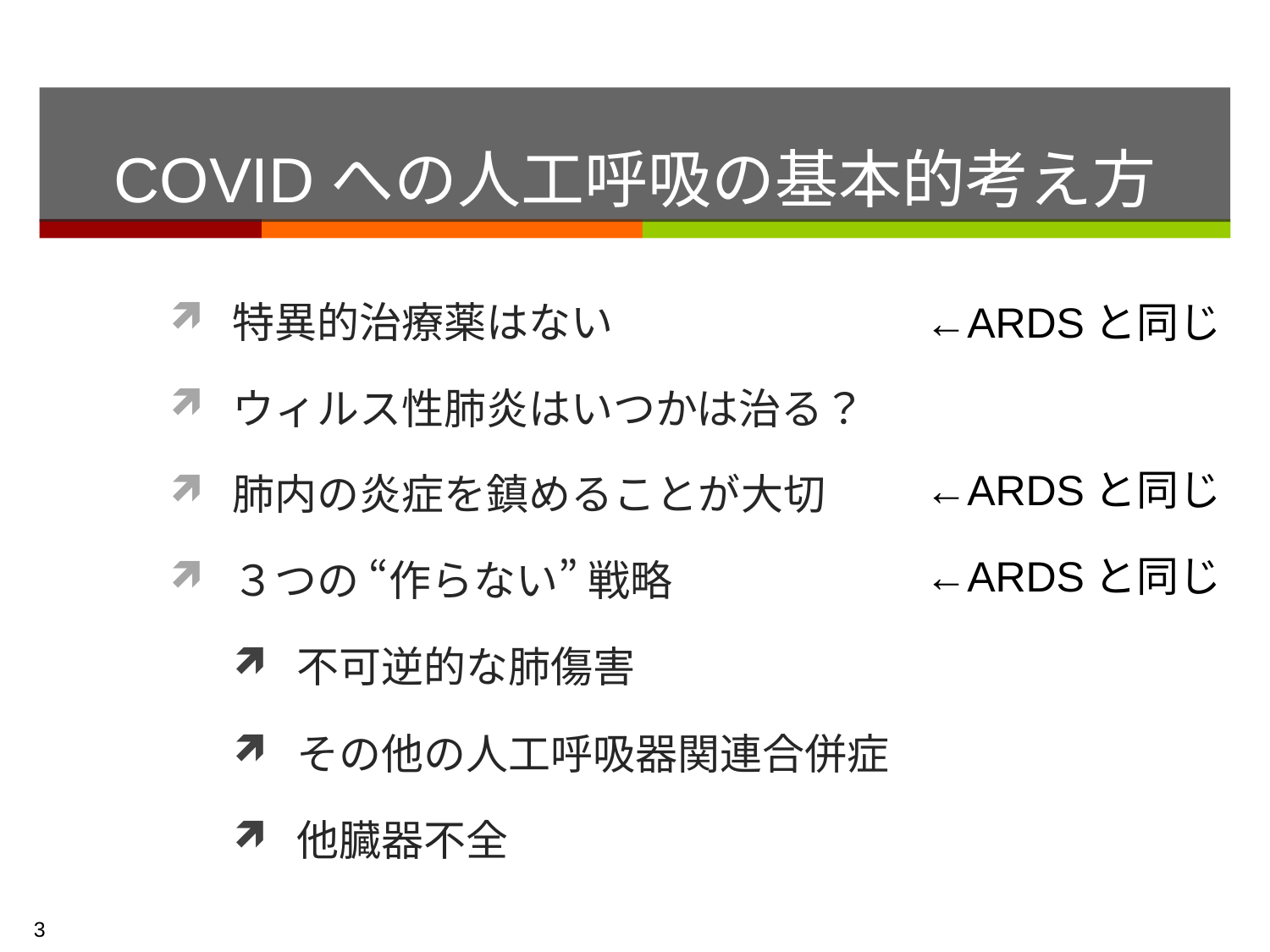

# COVIDへの人工呼吸の基本的考え方
特異的治療薬はない
ウィルス性肺炎はいつかは治る？
肺内の炎症を鎮めることが大切
３つの “作らない” 戦略
不可逆的な肺傷害
その他の人工呼吸器関連合併症
他臓器不全
←ARDSと同じ
←ARDSと同じ
←ARDSと同じ
3